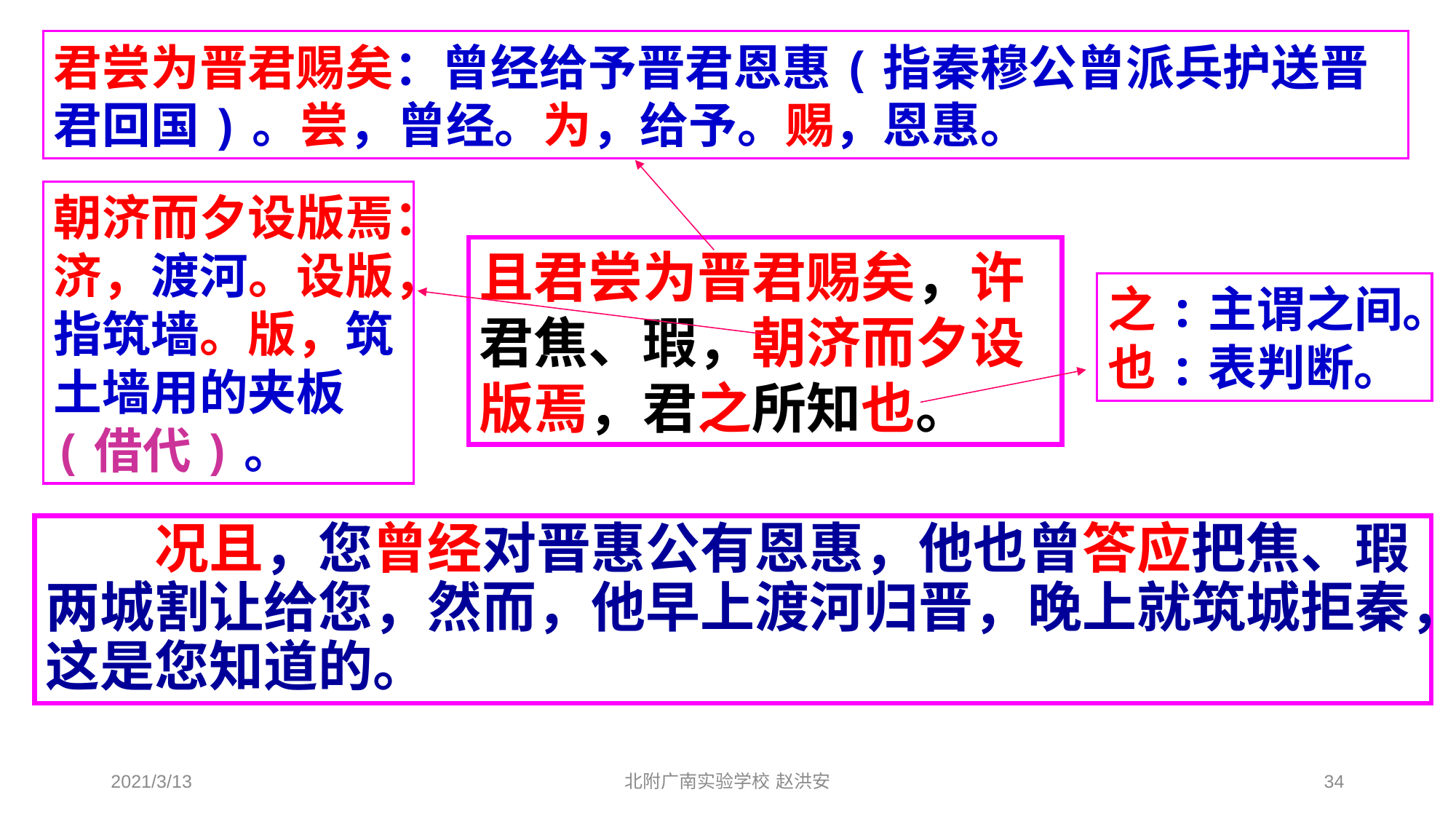

君尝为晋君赐矣：曾经给予晋君恩惠(指秦穆公曾派兵护送晋君回国)。尝，曾经。为，给予。赐，恩惠。

朝济而夕设版焉：济，渡河。设版，指筑墙。版，筑土墙用的夹板(借代)。
且君尝为晋君赐矣，许君焦、瑕，朝济而夕设版焉，君之所知也。
之:主谓之间。也:表判断。

　　况且，您曾经对晋惠公有恩惠，他也曾答应把焦、瑕两城割让给您，然而，他早上渡河归晋，晚上就筑城拒秦，这是您知道的。
2021/3/13
北附广南实验学校 赵洪安
34